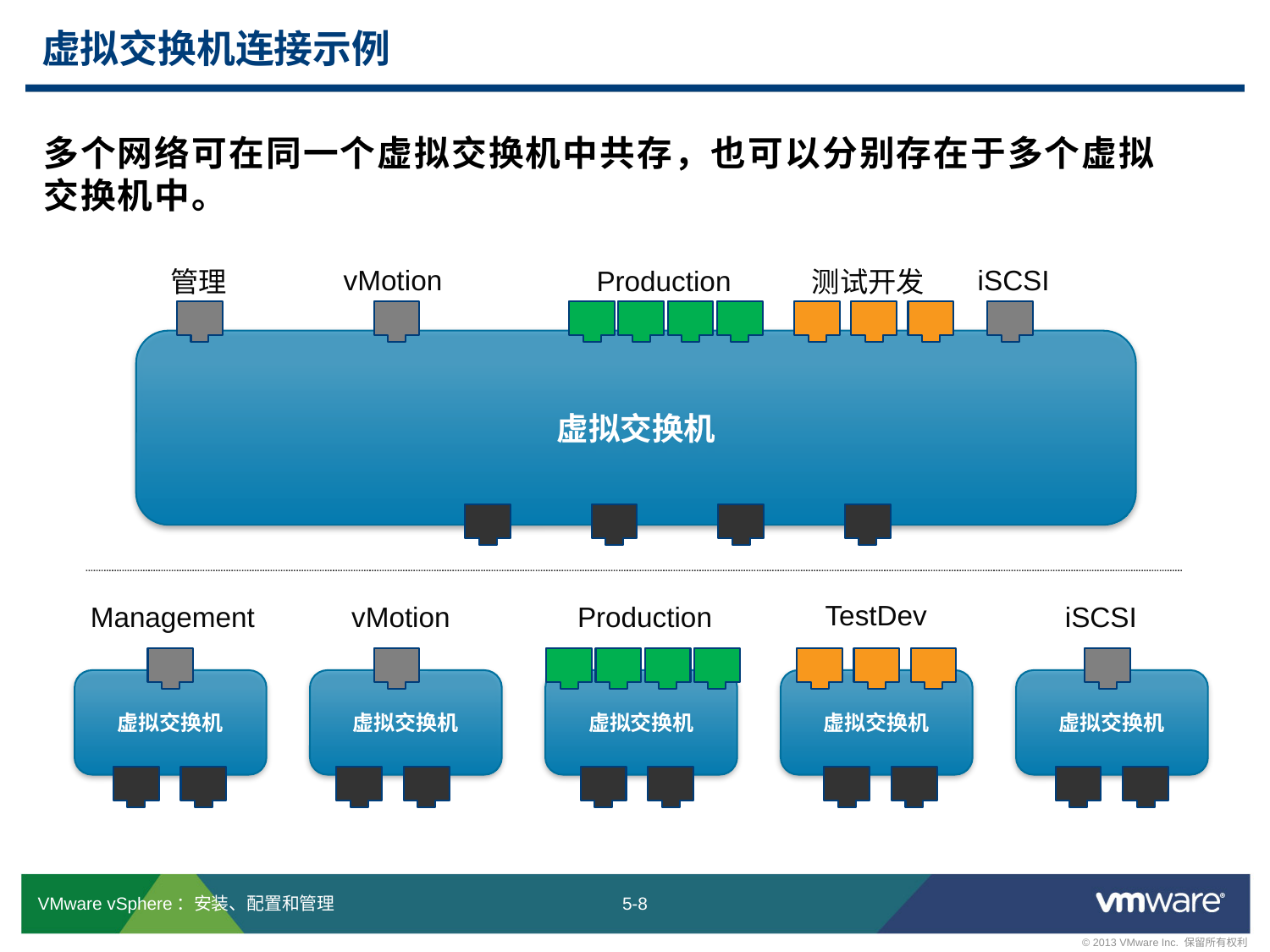

# 虚拟交换机连接示例
多个网络可在同一个虚拟交换机中共存，也可以分别存在于多个虚拟
交换机中。
iSCSI
vMotion
Production
管理
测试开发

虚拟交换机

TestDev
Management
vMotion
Production
iSCSI

虚拟交换机
虚拟交换机
虚拟交换机
虚拟交换机
虚拟交换机